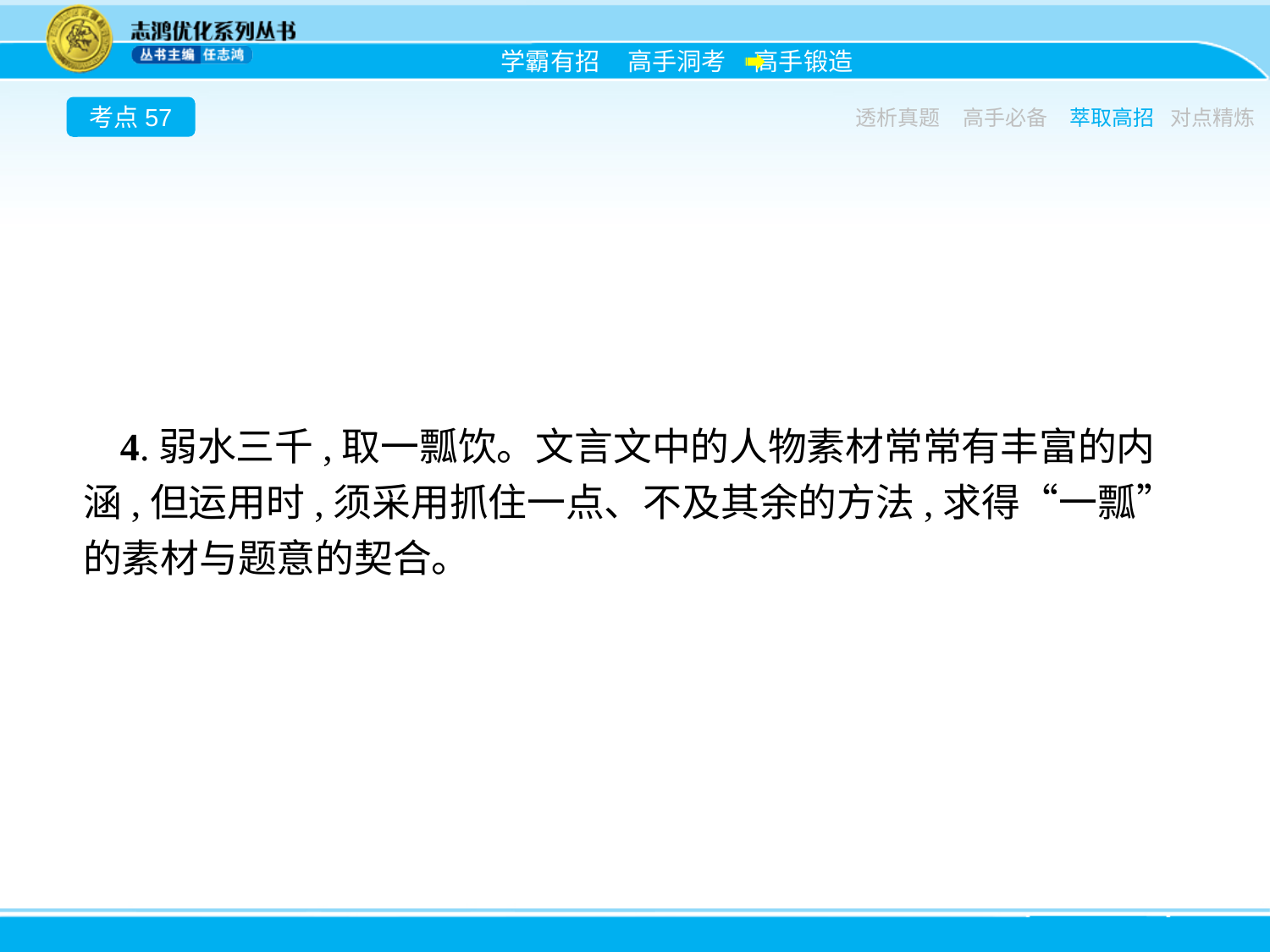

考点57
透析真题
高手必备
萃取高招
对点精炼
4.弱水三千,取一瓢饮。文言文中的人物素材常常有丰富的内涵,但运用时,须采用抓住一点、不及其余的方法,求得“一瓢”的素材与题意的契合。